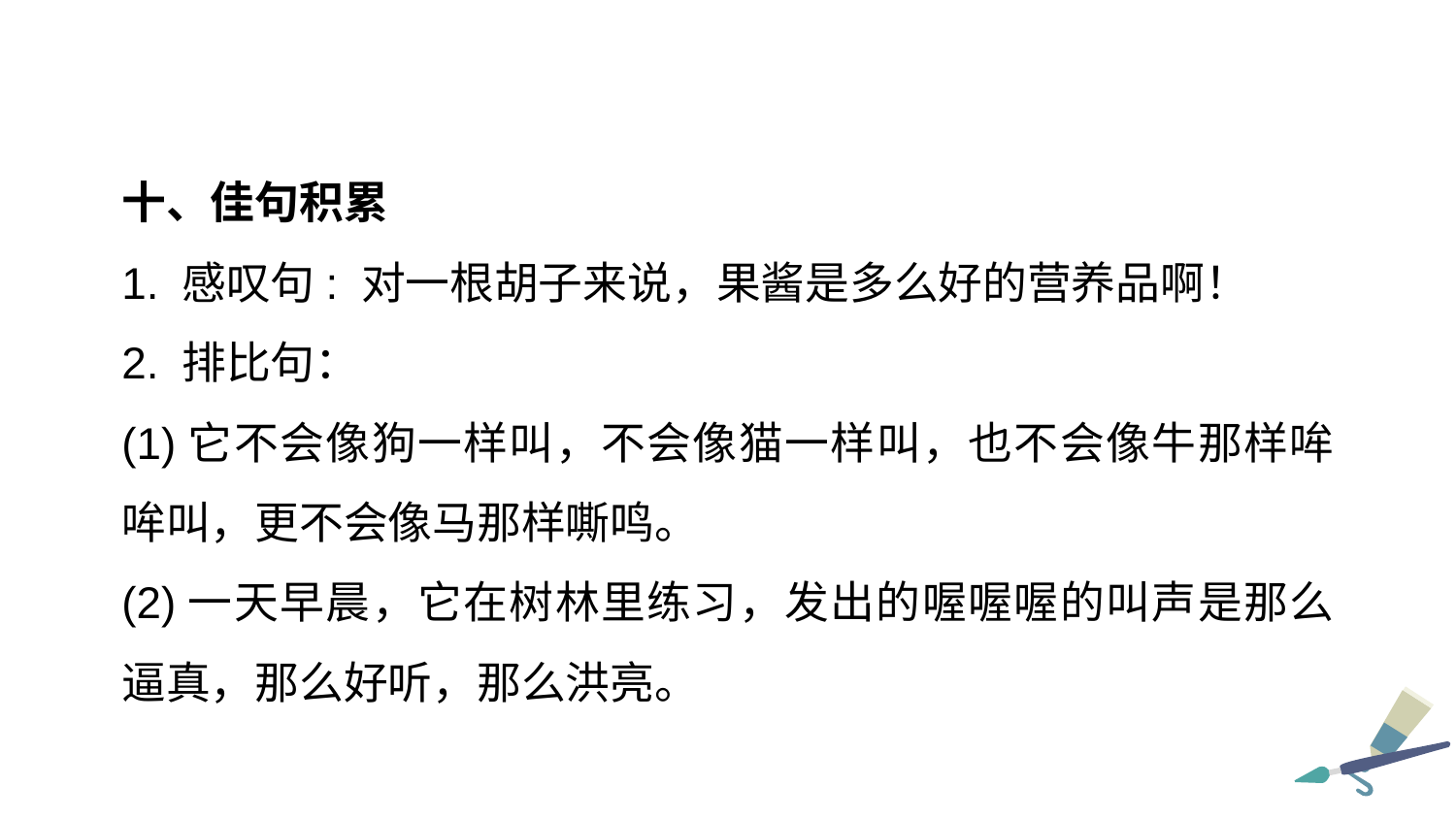

十、佳句积累
1. 感叹句: 对一根胡子来说，果酱是多么好的营养品啊！
2. 排比句：
(1)它不会像狗一样叫，不会像猫一样叫，也不会像牛那样哞哞叫，更不会像马那样嘶鸣。
(2)一天早晨，它在树林里练习，发出的喔喔喔的叫声是那么逼真，那么好听，那么洪亮。